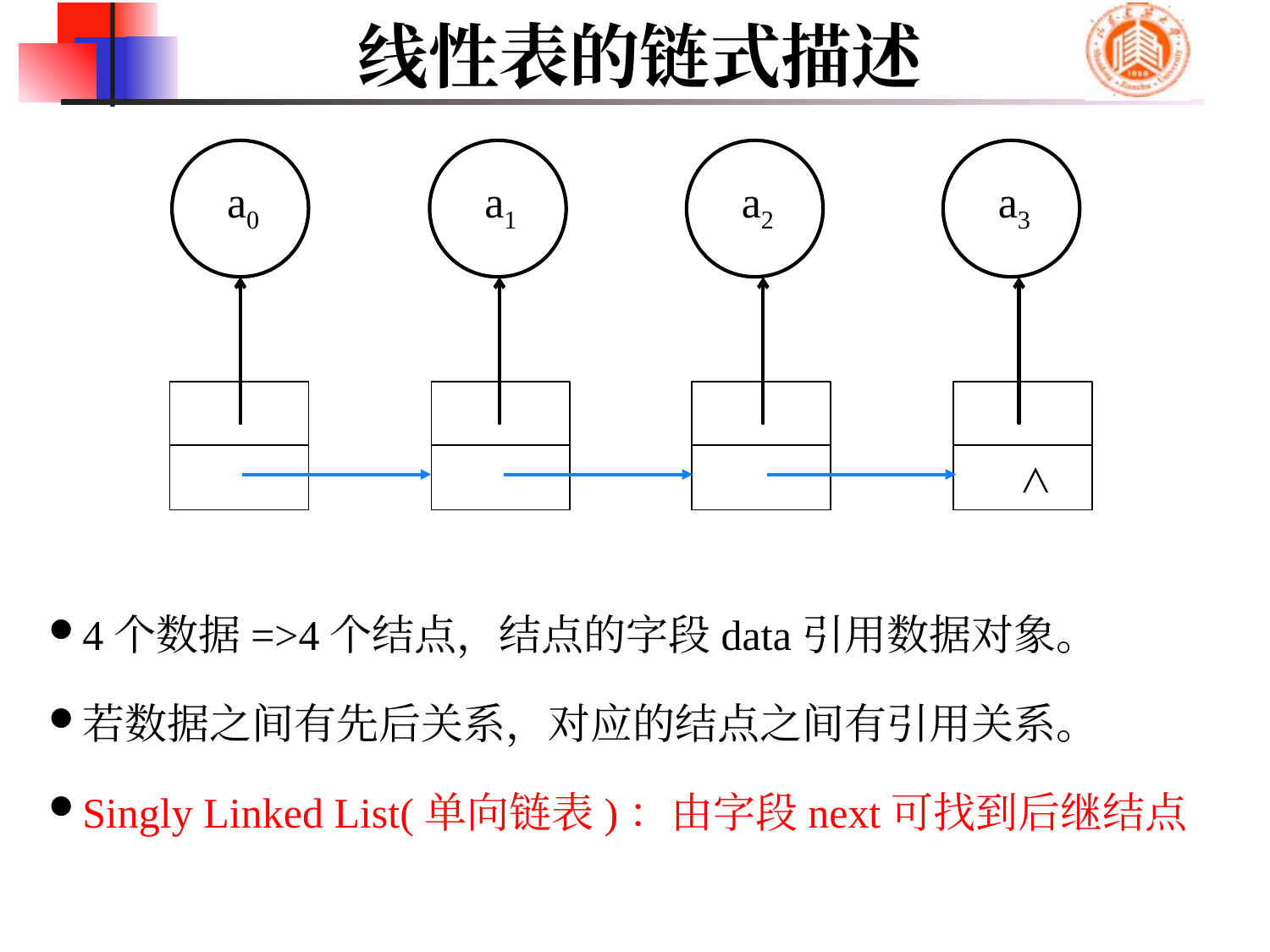

# 线性表的链式描述

a0

a1

a2

a3

∧

4个数据=>4个结点，结点的字段data引用数据对象。
若数据之间有先后关系，对应的结点之间有引用关系。
Singly Linked List(单向链表)：由字段next可找到后继结点